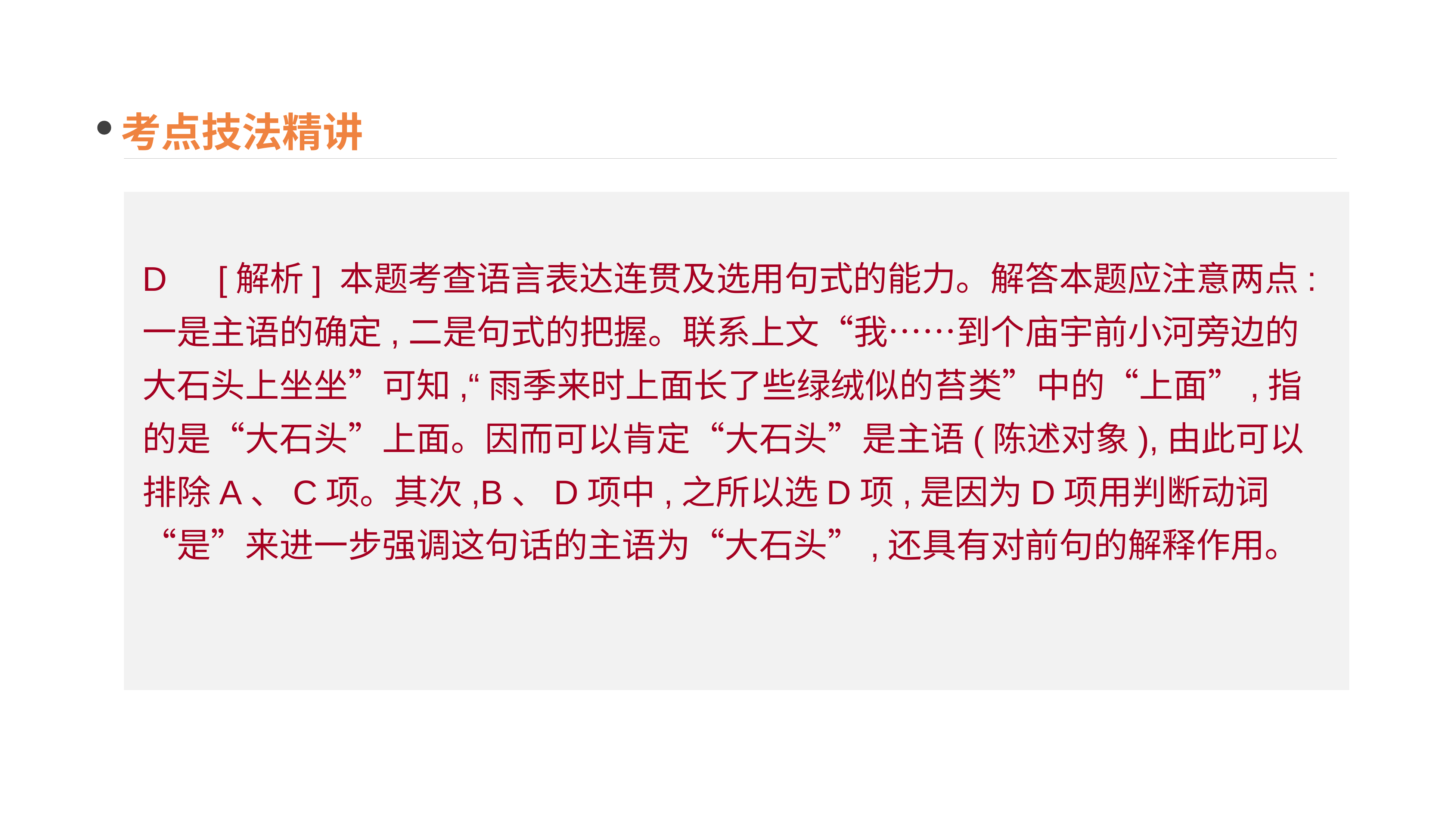

考点技法精讲

D　[解析] 本题考查语言表达连贯及选用句式的能力。解答本题应注意两点:一是主语的确定,二是句式的把握。联系上文“我……到个庙宇前小河旁边的大石头上坐坐”可知,“雨季来时上面长了些绿绒似的苔类”中的“上面”,指的是“大石头”上面。因而可以肯定“大石头”是主语(陈述对象),由此可以排除A、C项。其次,B、D项中,之所以选D项,是因为D项用判断动词“是”来进一步强调这句话的主语为“大石头”,还具有对前句的解释作用。